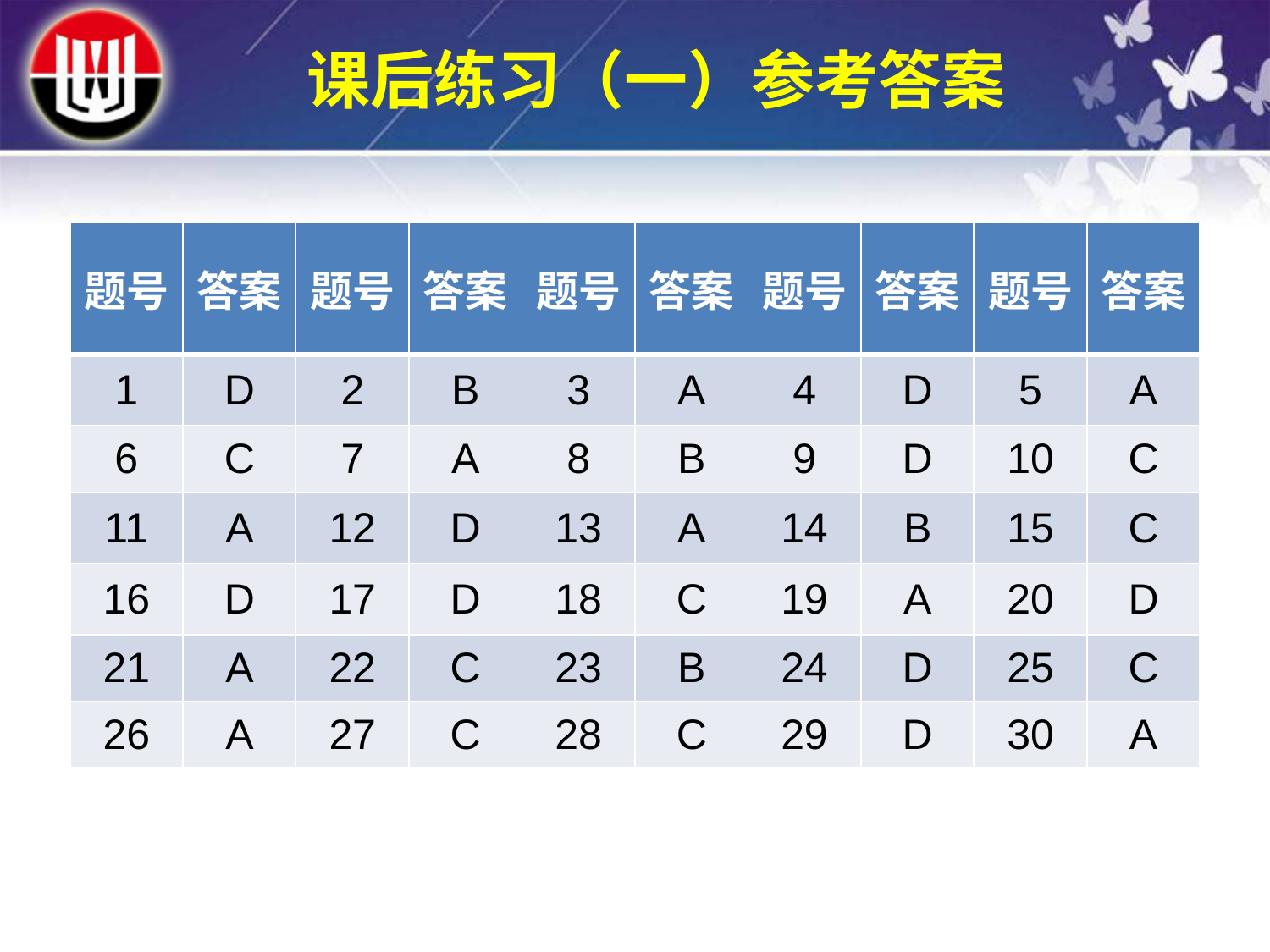

课后练习（一）参考答案

| 题号 | 答案 | 题号 | 答案 | 题号 | 答案 | 题号 | 答案 | 题号 | 答案 |
| --- | --- | --- | --- | --- | --- | --- | --- | --- | --- |
| 1 | D | 2 | B | 3 | A | 4 | D | 5 | A |
| 6 | C | 7 | A | 8 | B | 9 | D | 10 | C |
| 11 | A | 12 | D | 13 | A | 14 | B | 15 | C |
| 16 | D | 17 | D | 18 | C | 19 | A | 20 | D |
| 21 | A | 22 | C | 23 | B | 24 | D | 25 | C |
| 26 | A | 27 | C | 28 | C | 29 | D | 30 | A |